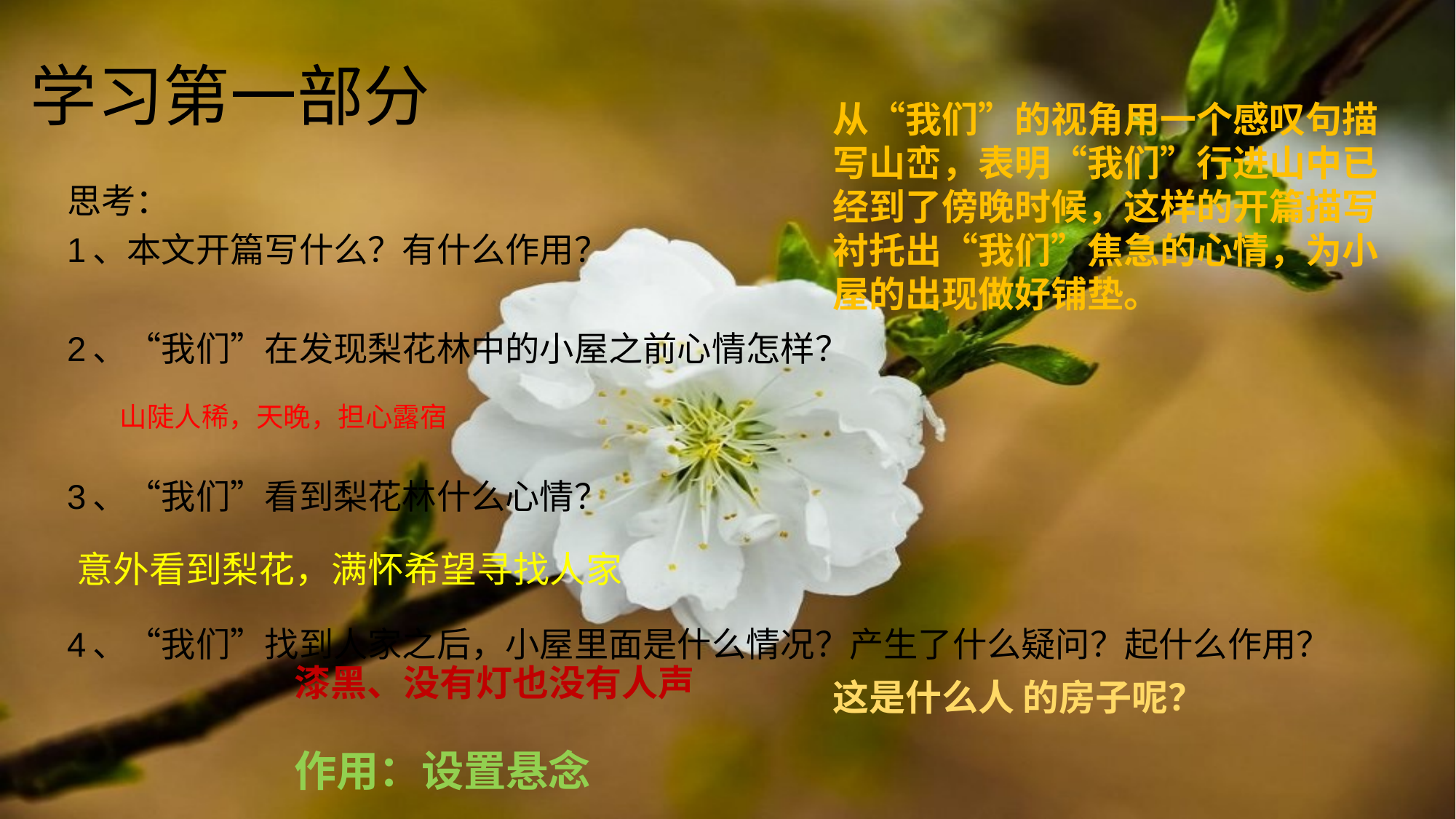

# 学习第一部分
从“我们”的视角用一个感叹句描写山峦，表明“我们”行进山中已经到了傍晚时候，这样的开篇描写衬托出“我们”焦急的心情，为小屋的出现做好铺垫。
思考：
1、本文开篇写什么？有什么作用？

2、“我们”在发现梨花林中的小屋之前心情怎样？

3、“我们”看到梨花林什么心情？

4、“我们”找到人家之后，小屋里面是什么情况？产生了什么疑问？起什么作用？

山陡人稀，天晚，担心露宿
意外看到梨花，满怀希望寻找人家
漆黑、没有灯也没有人声
这是什么人 的房子呢？
作用：设置悬念